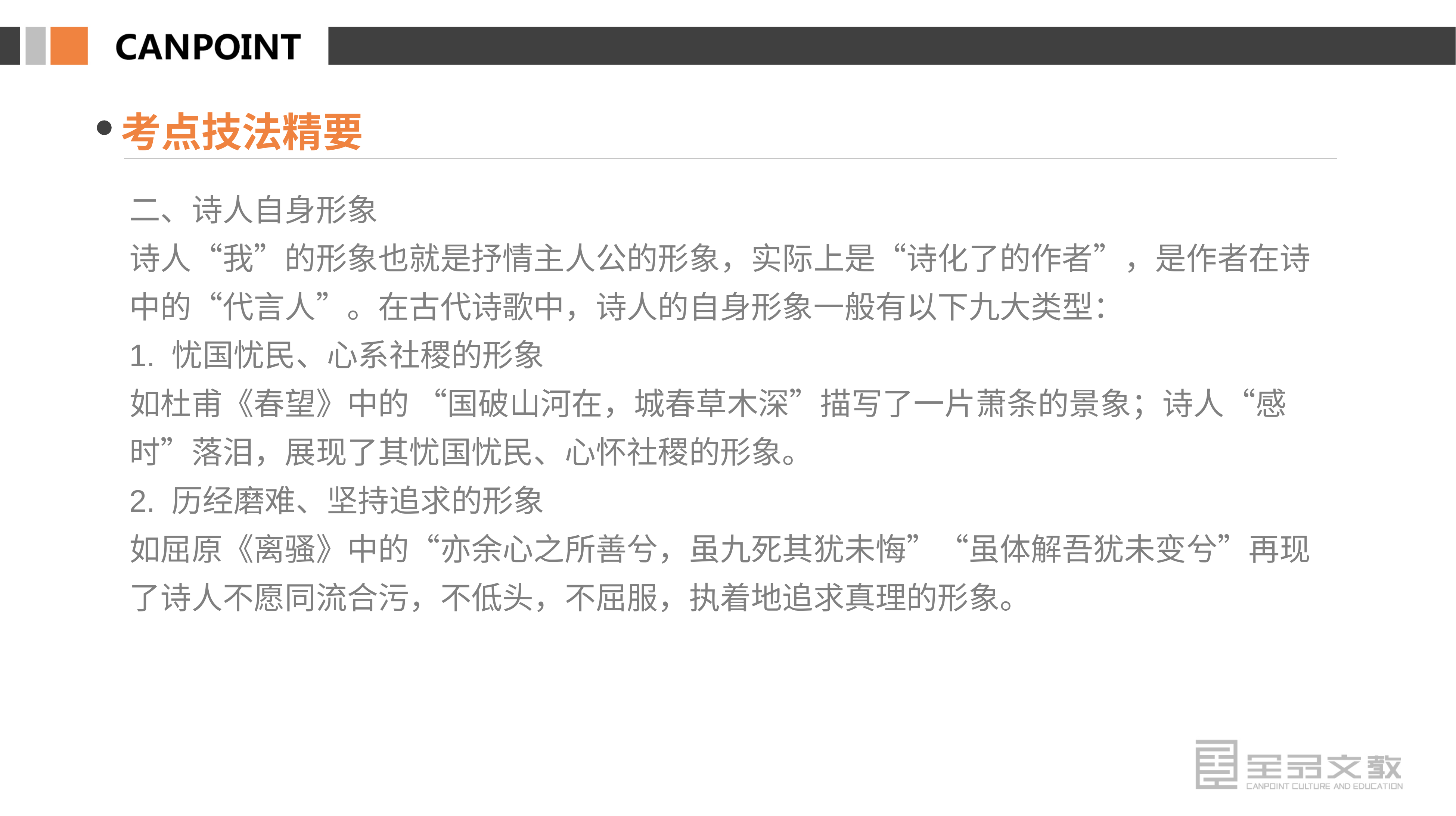

考点技法精要

二、诗人自身形象
诗人“我”的形象也就是抒情主人公的形象，实际上是“诗化了的作者”，是作者在诗中的“代言人”。在古代诗歌中，诗人的自身形象一般有以下九大类型：
1. 忧国忧民、心系社稷的形象
如杜甫《春望》中的 “国破山河在，城春草木深”描写了一片萧条的景象；诗人“感时”落泪，展现了其忧国忧民、心怀社稷的形象。
2. 历经磨难、坚持追求的形象
如屈原《离骚》中的“亦余心之所善兮，虽九死其犹未悔”“虽体解吾犹未变兮”再现了诗人不愿同流合污，不低头，不屈服，执着地追求真理的形象。